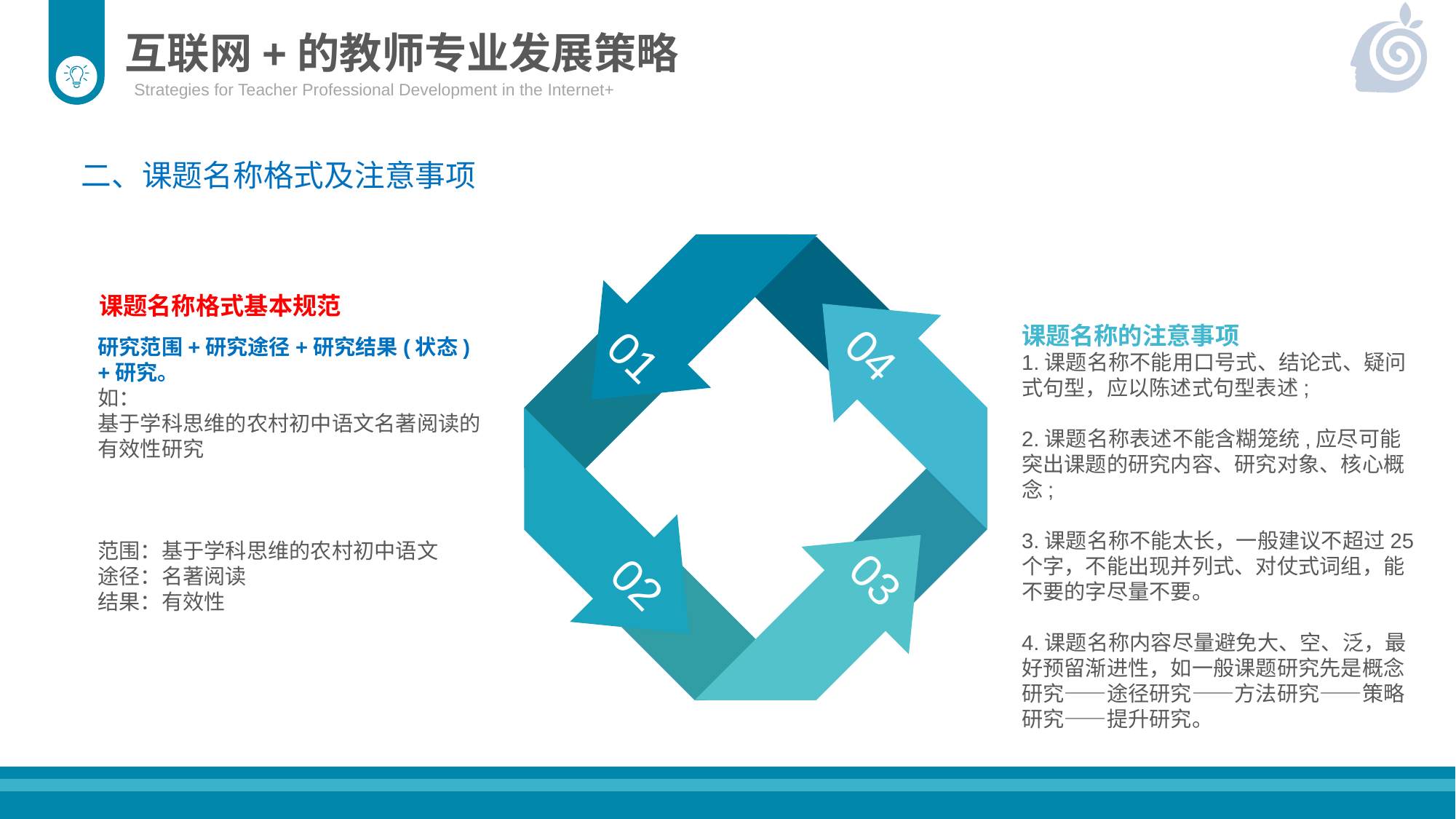

互联网+的教师专业发展策略

Strategies for Teacher Professional Development in the Internet+
二、课题名称格式及注意事项
01

课题名称格式基本规范
课题名称的注意事项
1.课题名称不能用口号式、结论式、疑问式句型，应以陈述式句型表述;

2.课题名称表述不能含糊笼统,应尽可能突出课题的研究内容、研究对象、核心概念;

3.课题名称不能太长，一般建议不超过25个字，不能出现并列式、对仗式词组，能不要的字尽量不要。

4.课题名称内容尽量避免大、空、泛，最好预留渐进性，如一般课题研究先是概念研究——途径研究——方法研究——策略研究——提升研究。

04
研究范围+研究途径+研究结果(状态)+研究。
如：
基于学科思维的农村初中语文名著阅读的有效性研究

范围：基于学科思维的农村初中语文
途径：名著阅读
结果：有效性

02
03